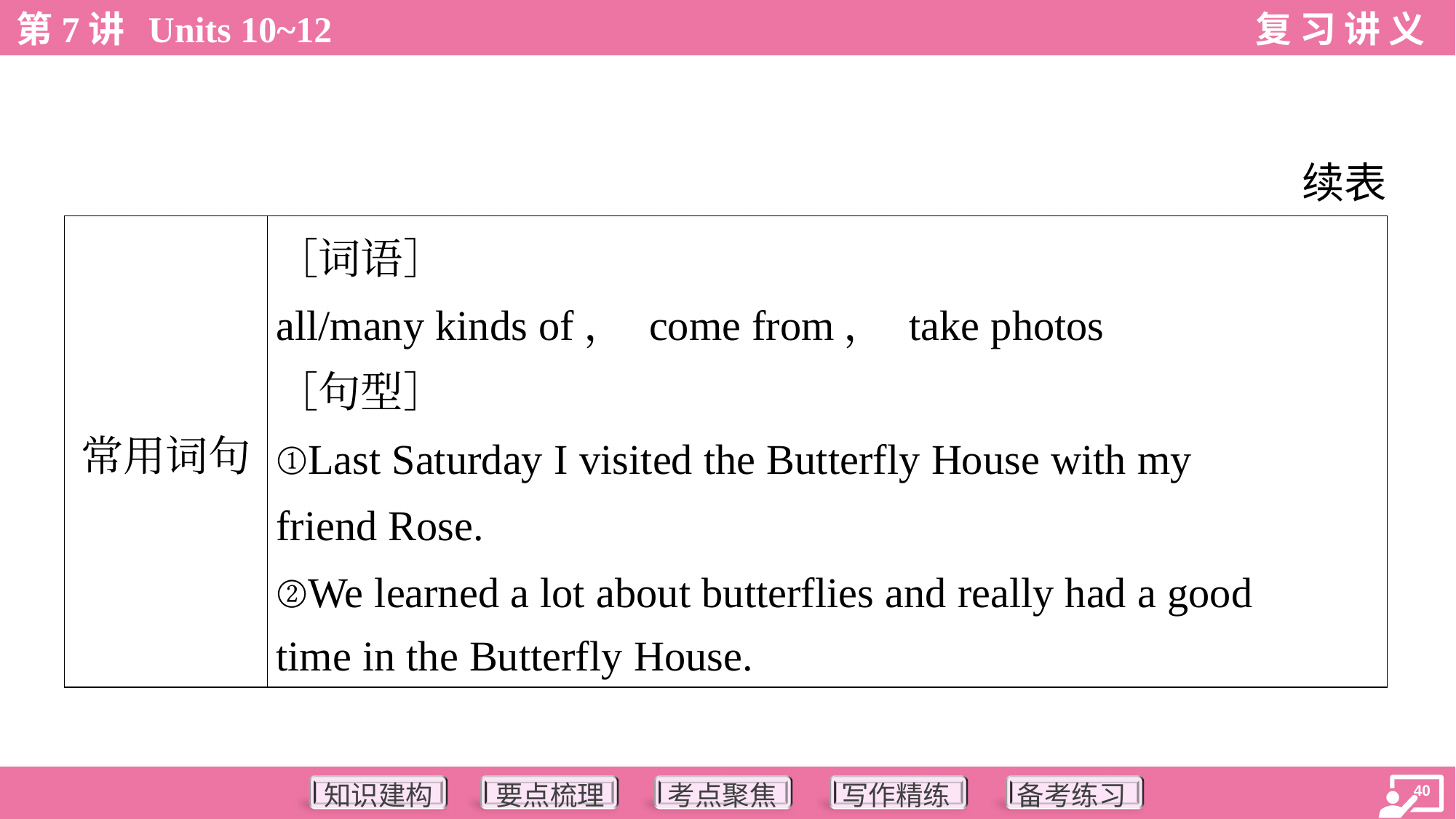

续表
| 常用词句 | ［词语］ all/many kinds of， come from， take photos ［句型］ ①Last Saturday I visited the Butterfly House with my friend Rose. ②We learned a lot about butterflies and really had a good time in the Butterfly House. |
| --- | --- |